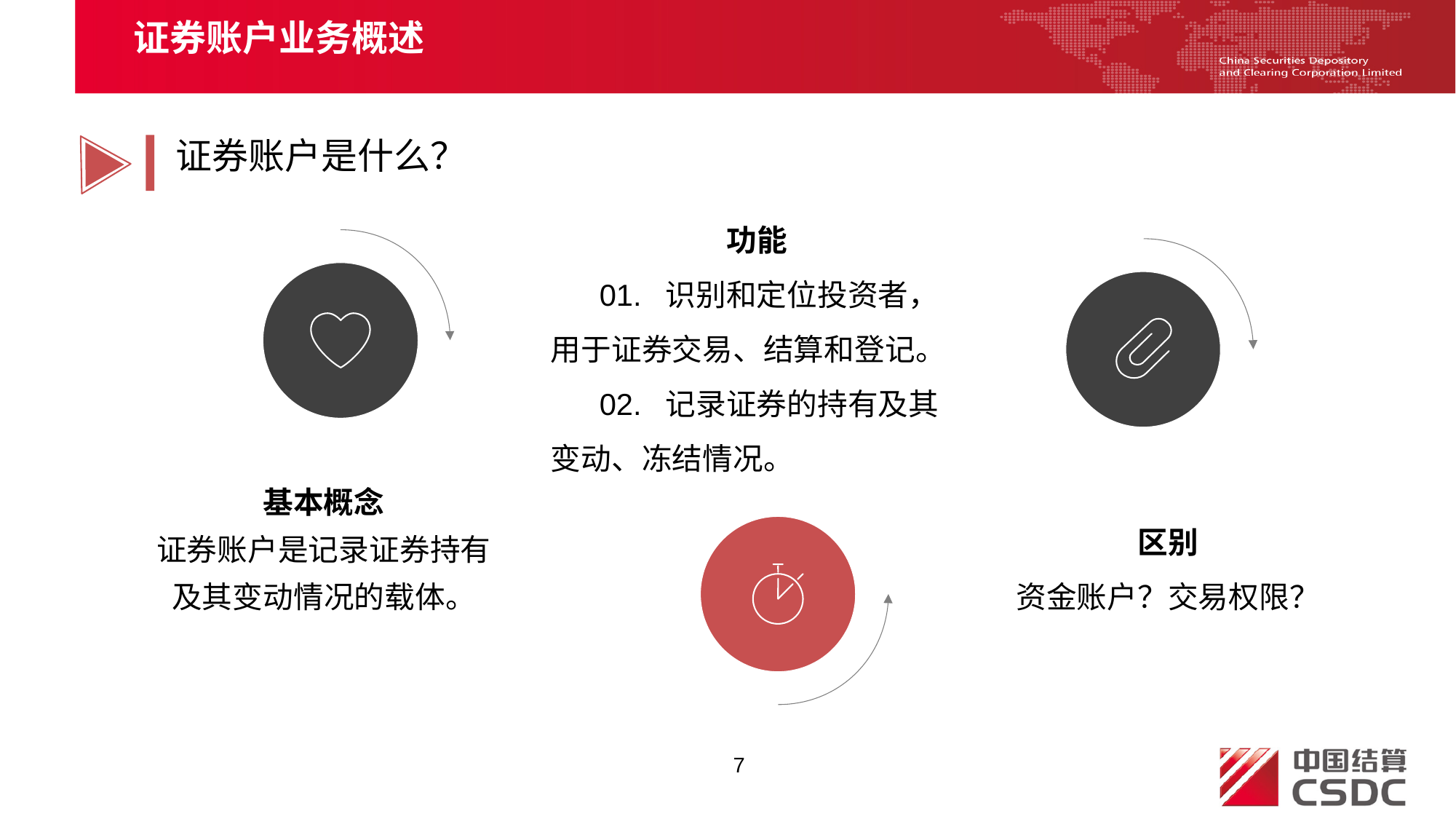

证券账户业务概述
证券账户是什么？

功能
01.  识别和定位投资者，用于证券交易、结算和登记。
02.  记录证券的持有及其变动、冻结情况。

证券账户业务概述
基本概念
证券账户是记录证券持有及其变动情况的载体。
区别
资金账户？交易权限？

7